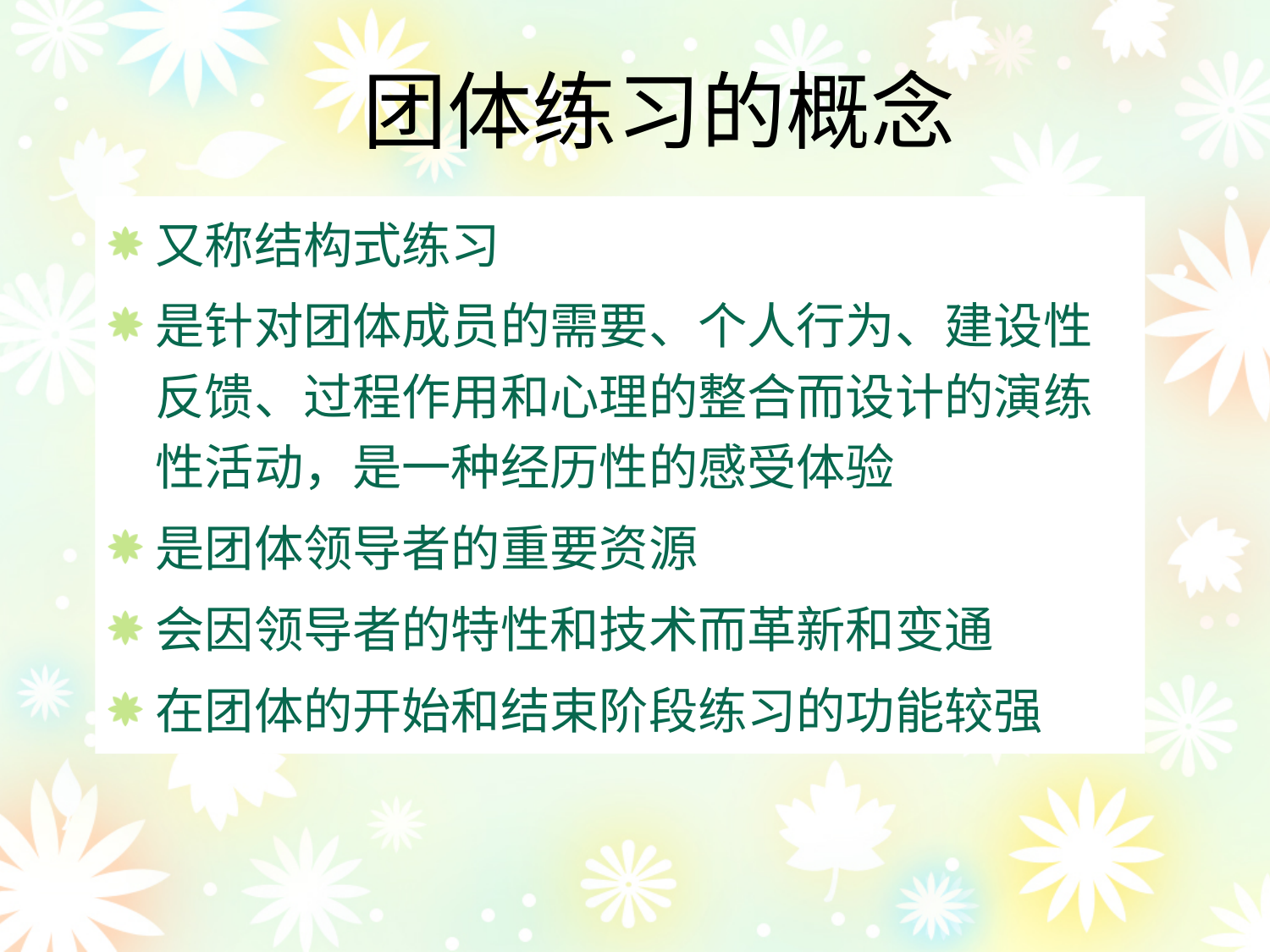

团体练习的概念
又称结构式练习
是针对团体成员的需要、个人行为、建设性反馈、过程作用和心理的整合而设计的演练性活动，是一种经历性的感受体验
是团体领导者的重要资源
会因领导者的特性和技术而革新和变通
在团体的开始和结束阶段练习的功能较强